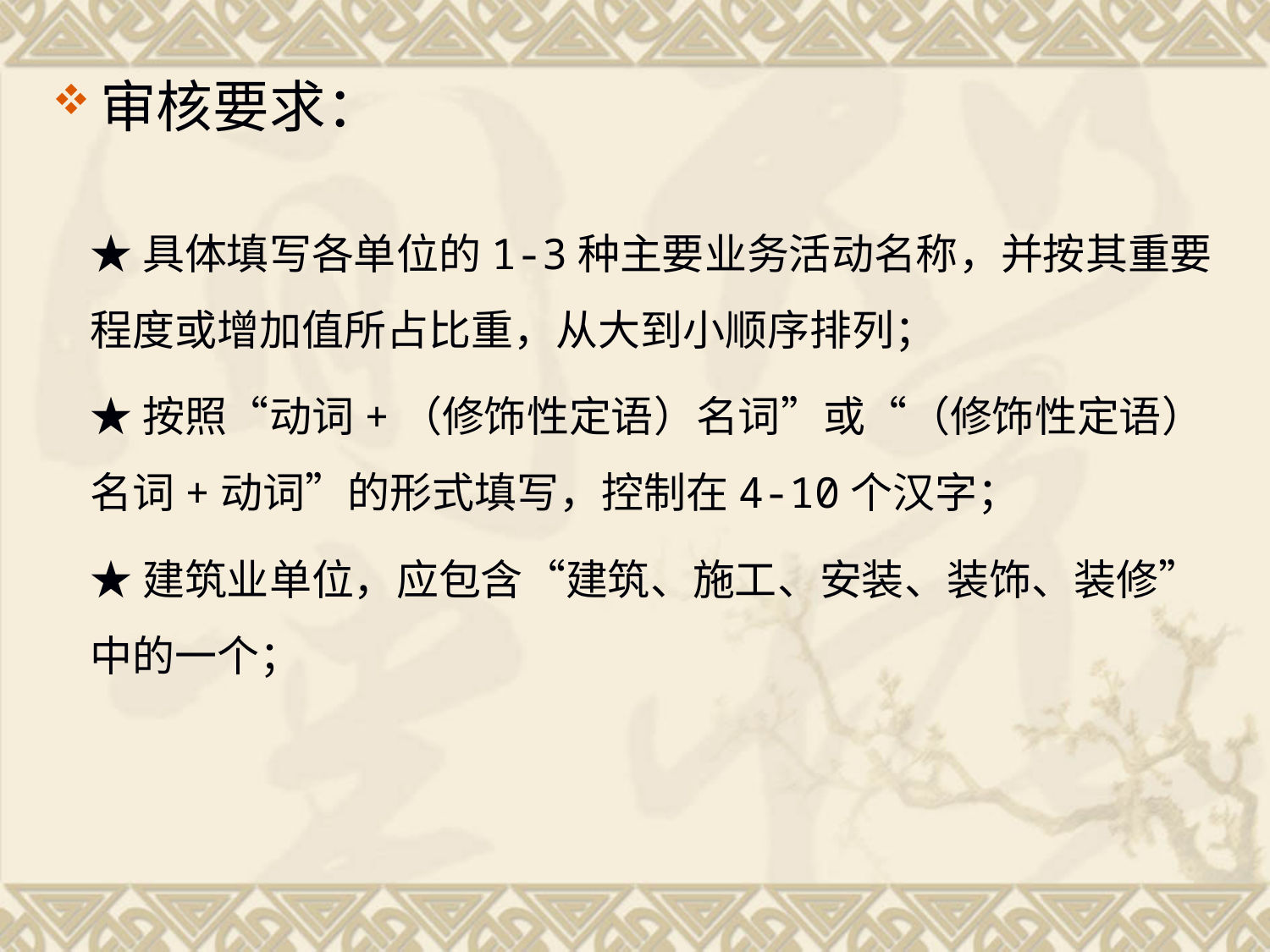

审核要求：

★具体填写各单位的1-3种主要业务活动名称，并按其重要程度或增加值所占比重，从大到小顺序排列；
★按照“动词+（修饰性定语）名词”或“（修饰性定语）名词+动词”的形式填写，控制在4-10个汉字；
★建筑业单位，应包含“建筑、施工、安装、装饰、装修”中的一个；